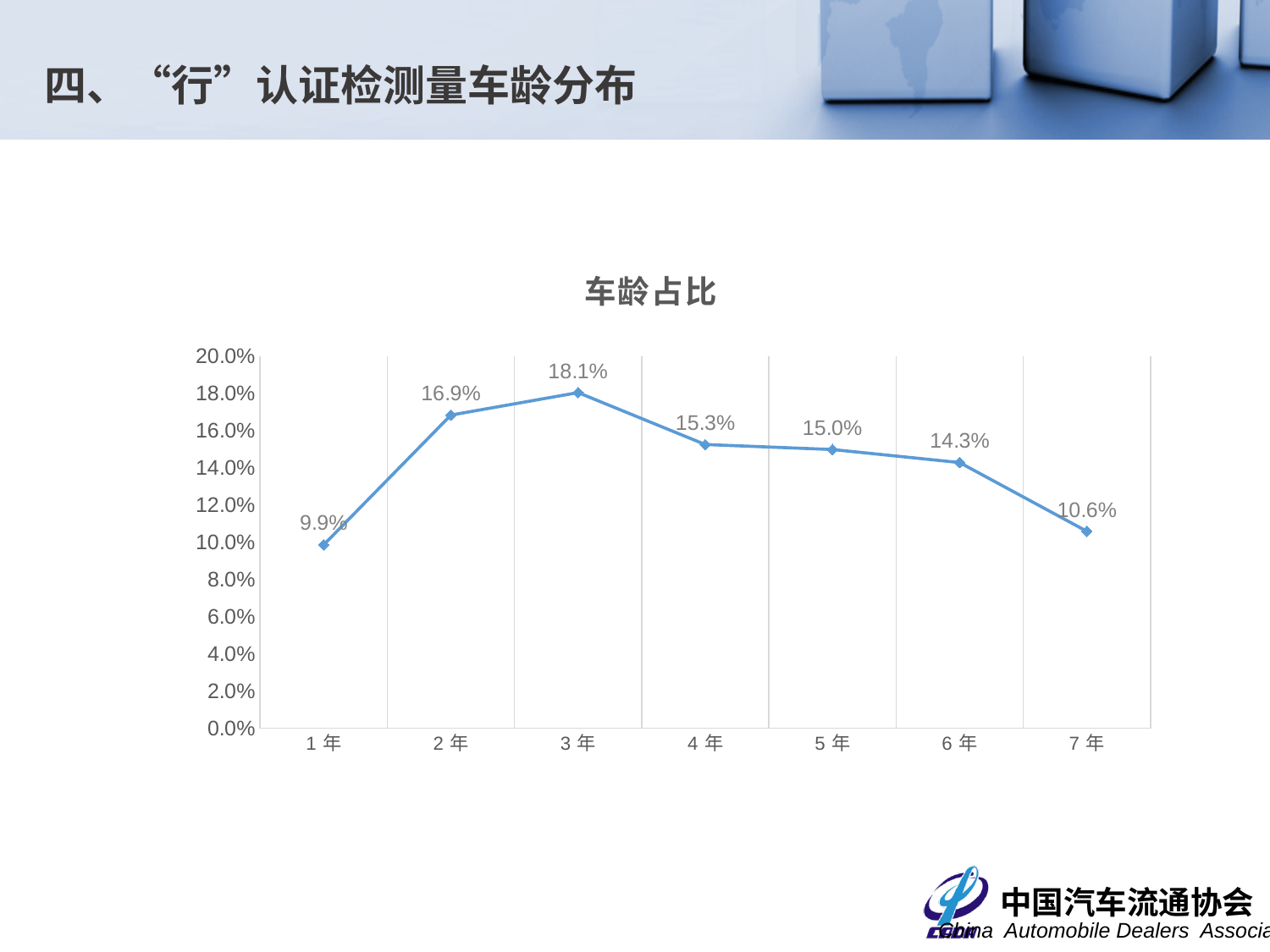

四、“行”认证检测量车龄分布

### Chart: 车龄占比

| Category | 占比 |
|---|---|
| 1年 | 0.09869646182495345 |
| 2年 | 0.1685288640595903 |
| 3年 | 0.18063314711359404 |
| 4年 | 0.1527001862197393 |
| 5年 | 0.15 |
| 6年 | 0.143 |
| 7年 | 0.106 |